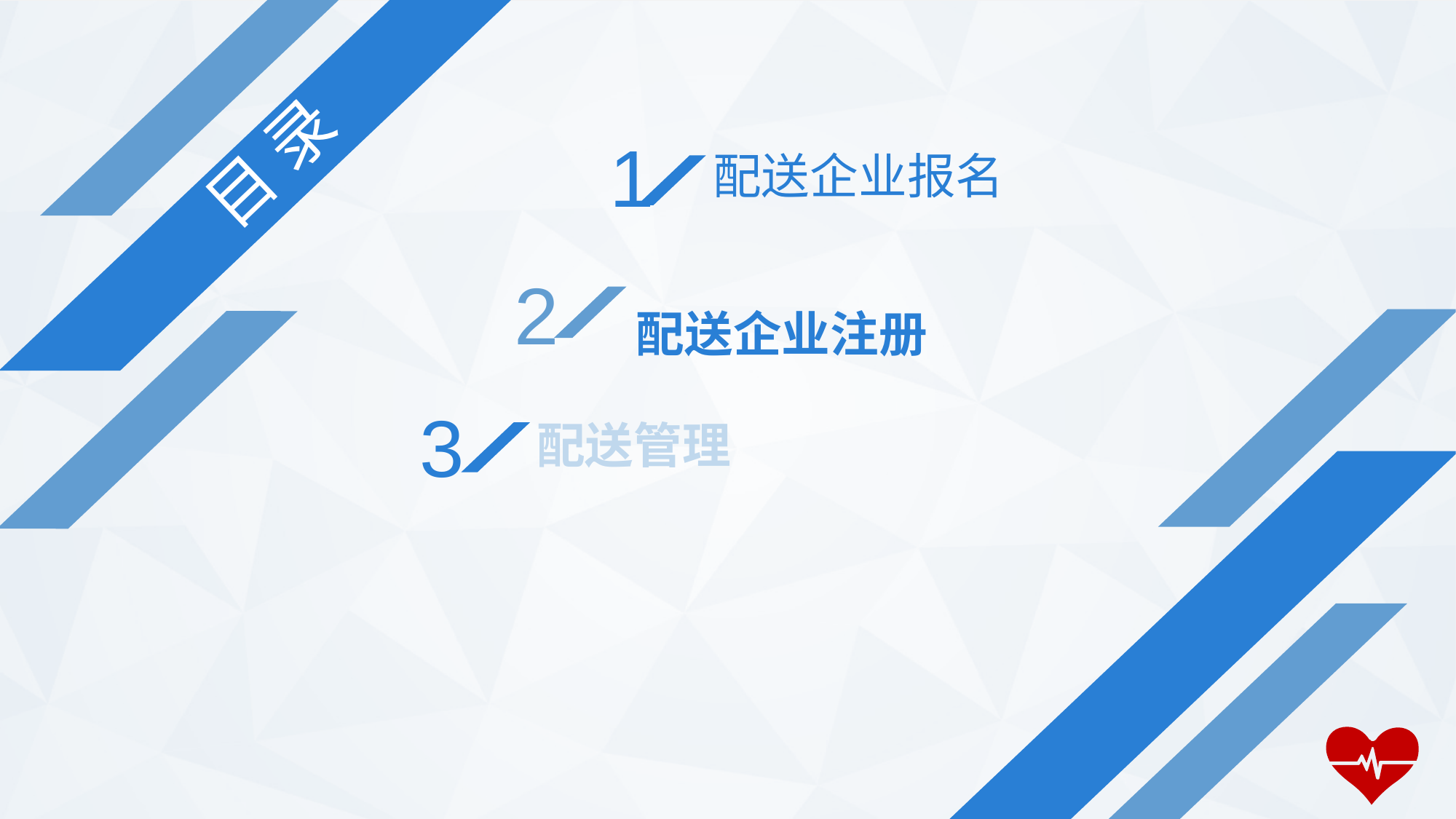

1

配送企业报名
目 录

2

配送企业注册
3

配送管理